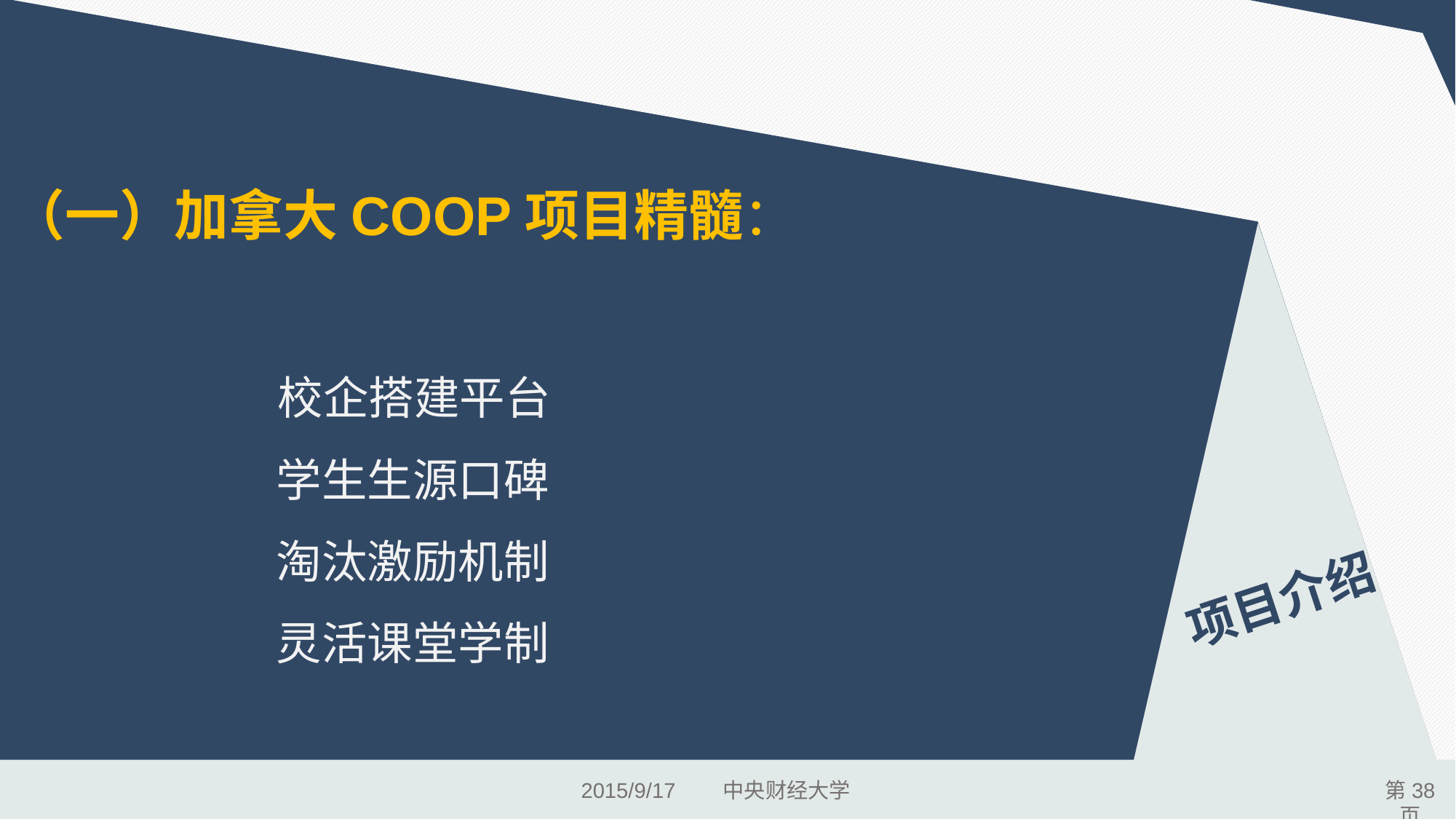

（一）加拿大COOP项目精髓：

                                    校企搭建平台
                         学生生源口碑
                         淘汰激励机制
                         灵活课堂学制

项目介绍
2015/9/17       中央财经大学
第38页